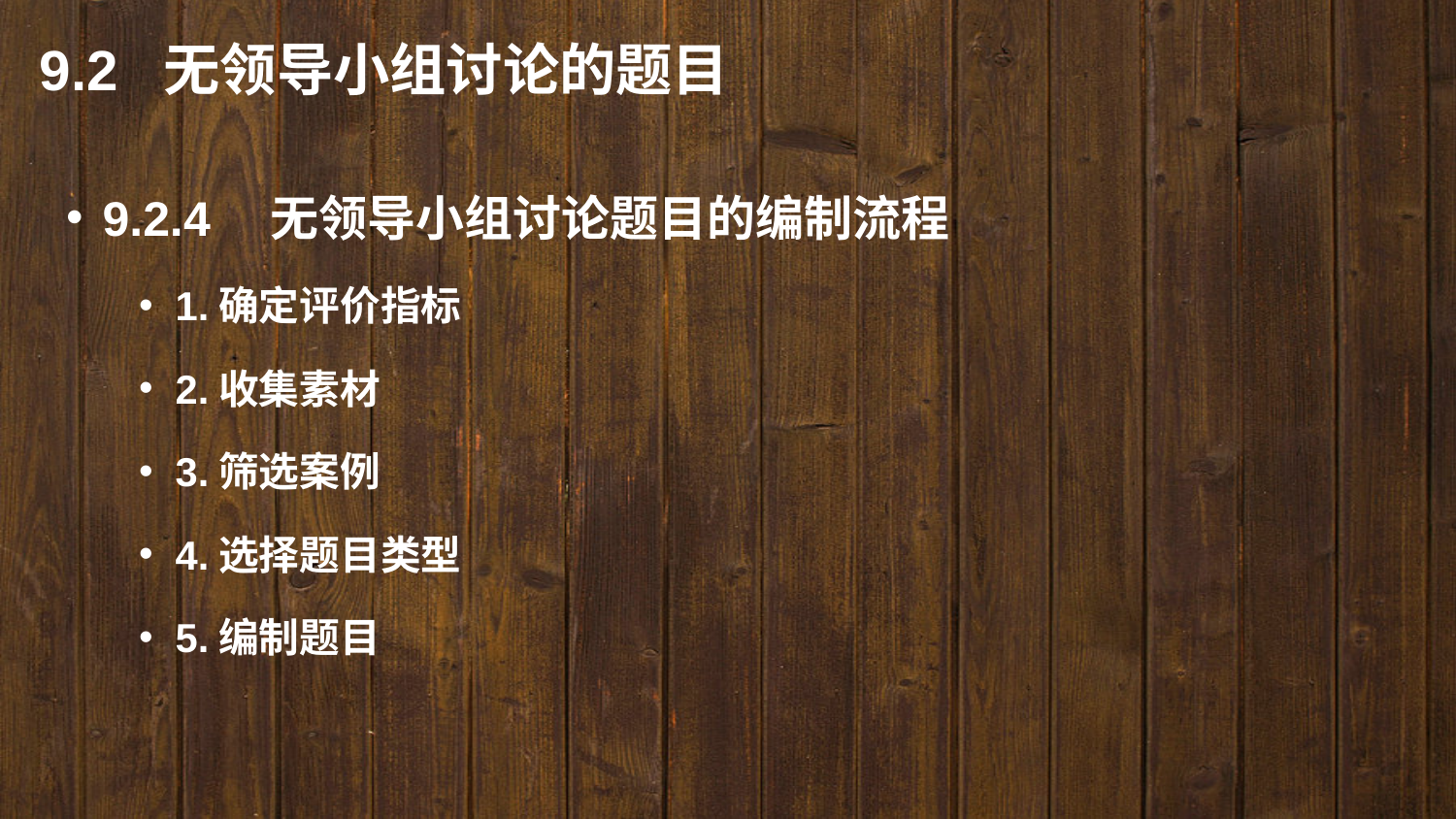

9.2  无领导小组讨论的题目
9.2.4　无领导小组讨论题目的编制流程
1.确定评价指标
2.收集素材
3.筛选案例
4.选择题目类型
5.编制题目